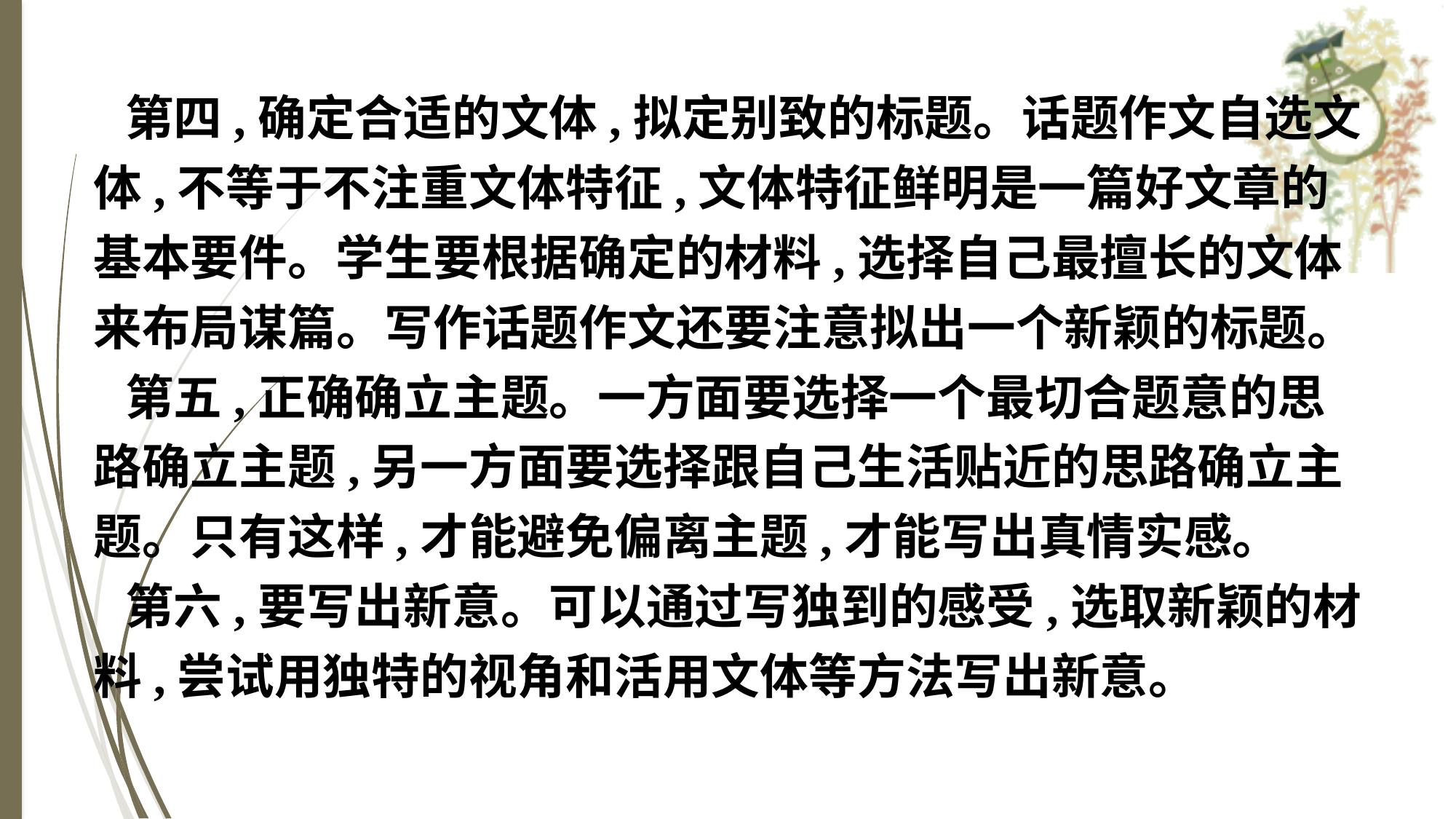

第四,确定合适的文体,拟定别致的标题。话题作文自选文体,不等于不注重文体特征,文体特征鲜明是一篇好文章的基本要件。学生要根据确定的材料,选择自己最擅长的文体来布局谋篇。写作话题作文还要注意拟出一个新颖的标题。
第五,正确确立主题。一方面要选择一个最切合题意的思路确立主题,另一方面要选择跟自己生活贴近的思路确立主题。只有这样,才能避免偏离主题,才能写出真情实感。
第六,要写出新意。可以通过写独到的感受,选取新颖的材料,尝试用独特的视角和活用文体等方法写出新意。